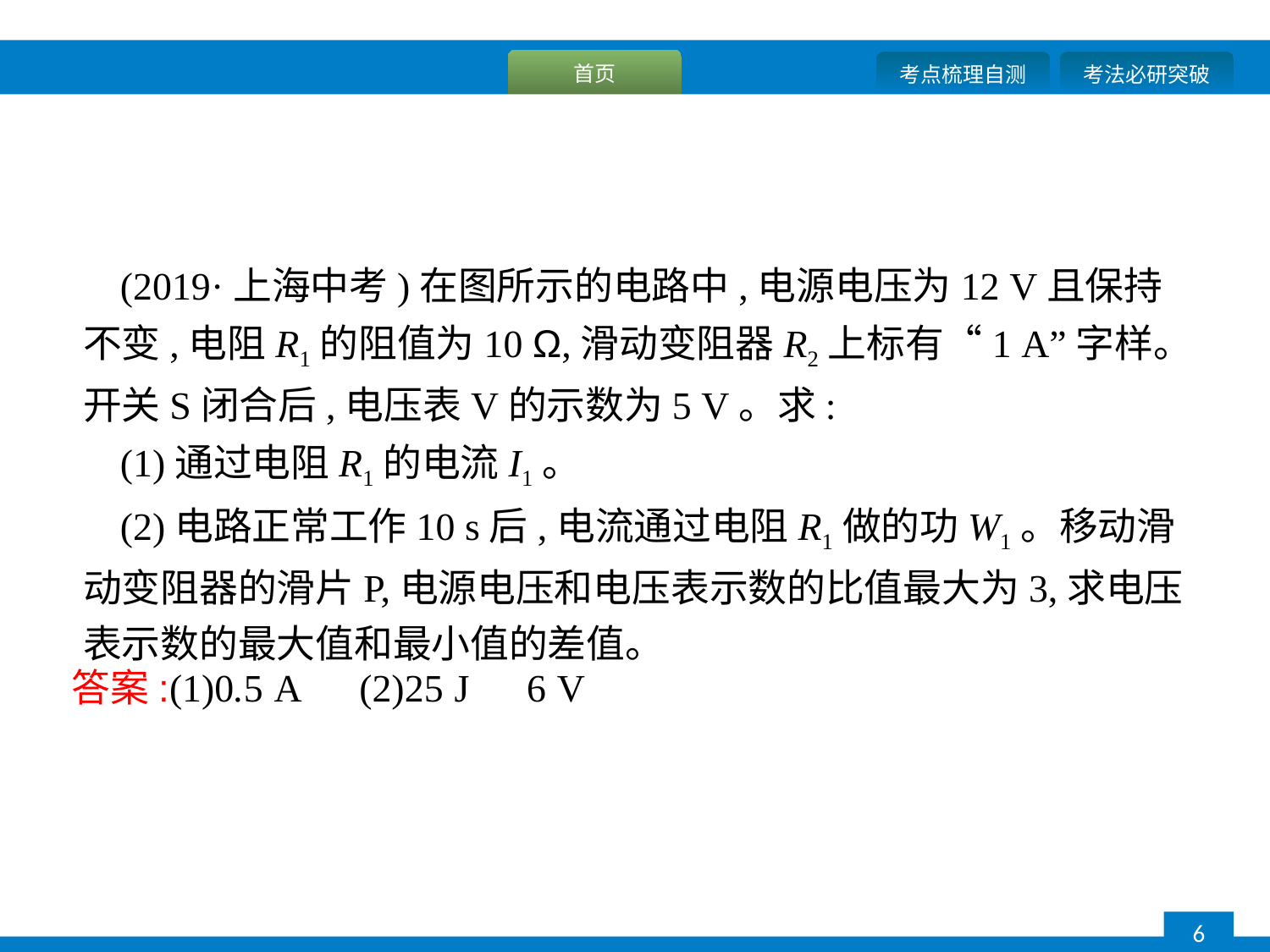

(2019·上海中考)在图所示的电路中,电源电压为12 V且保持不变,电阻R1的阻值为10 Ω,滑动变阻器R2上标有“1 A”字样。开关S闭合后,电压表V的示数为5 V。求:
(1)通过电阻R1的电流I1。
(2)电路正常工作10 s后,电流通过电阻R1做的功W1。移动滑动变阻器的滑片P,电源电压和电压表示数的比值最大为3,求电压表示数的最大值和最小值的差值。
答案:(1)0.5 A　(2)25 J　6 V